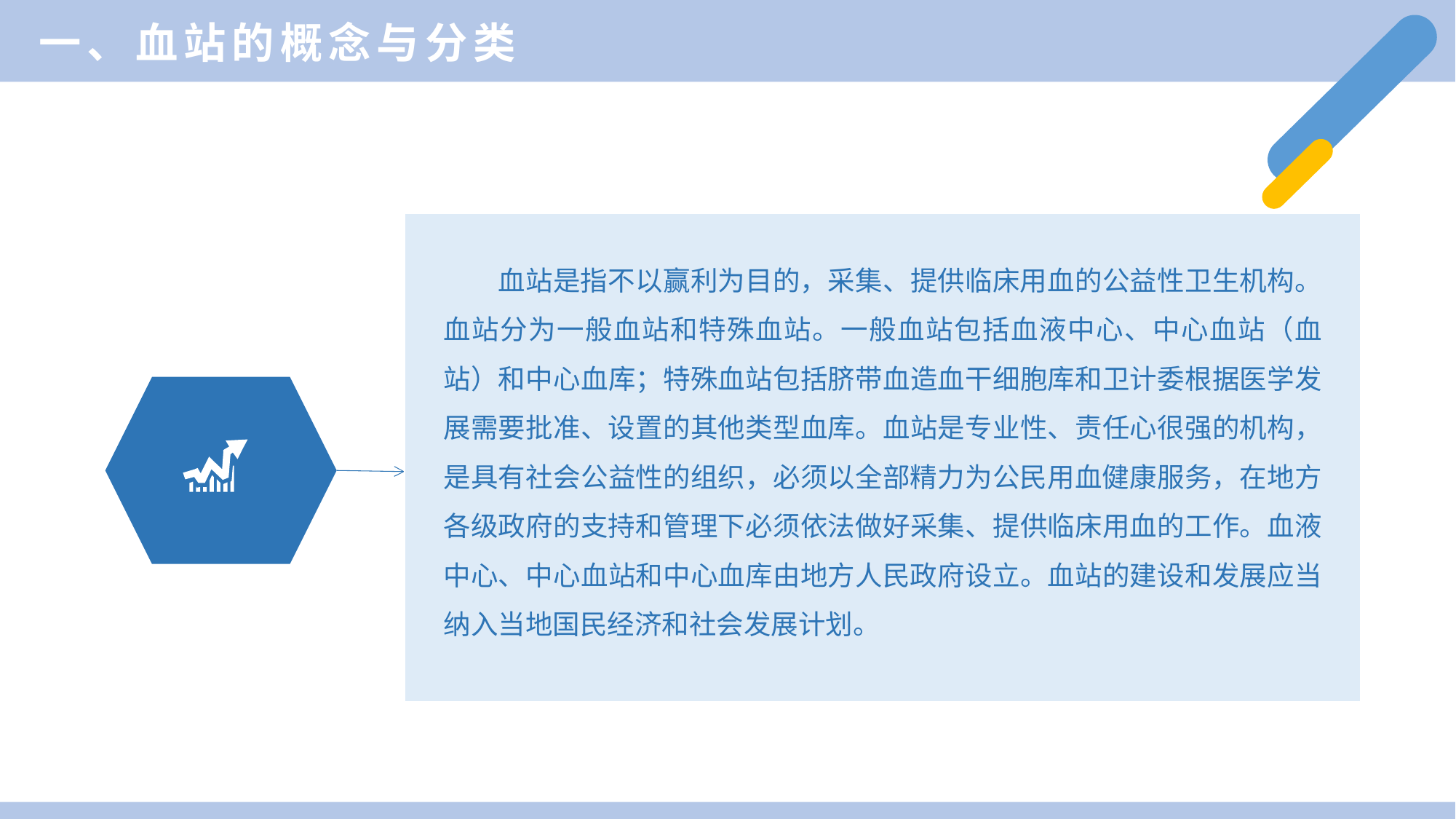

一、血站的概念与分类

血站是指不以赢利为目的，采集、提供临床用血的公益性卫生机构。血站分为一般血站和特殊血站。一般血站包括血液中心、中心血站（血站）和中心血库；特殊血站包括脐带血造血干细胞库和卫计委根据医学发展需要批准、设置的其他类型血库。血站是专业性、责任心很强的机构，是具有社会公益性的组织，必须以全部精力为公民用血健康服务，在地方各级政府的支持和管理下必须依法做好采集、提供临床用血的工作。血液中心、中心血站和中心血库由地方人民政府设立。血站的建设和发展应当纳入当地国民经济和社会发展计划。